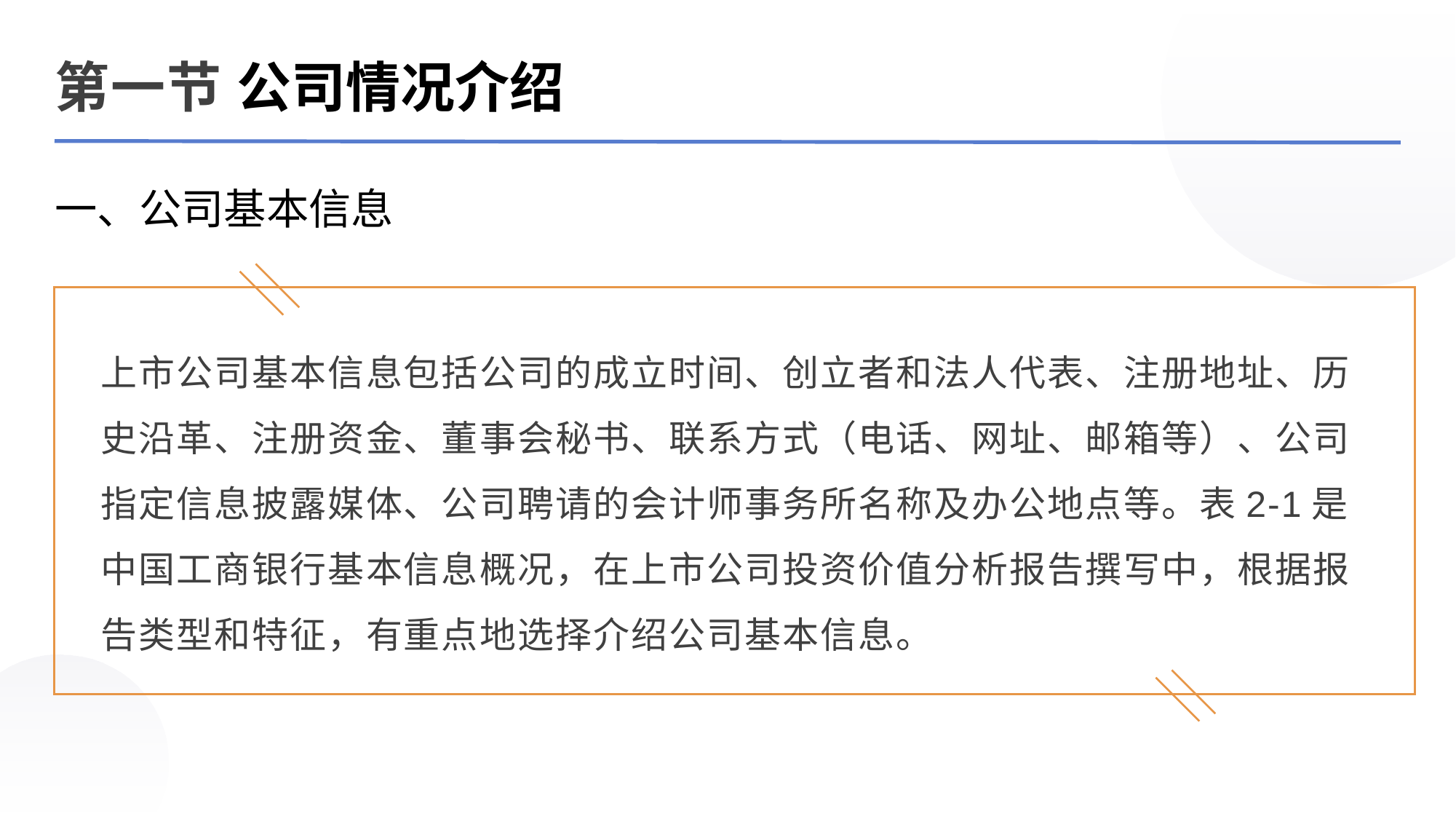

第一节 公司情况介绍
一、公司基本信息
上市公司基本信息包括公司的成立时间、创立者和法人代表、注册地址、历史沿革、注册资金、董事会秘书、联系方式（电话、网址、邮箱等）、公司指定信息披露媒体、公司聘请的会计师事务所名称及办公地点等。表2-1是中国工商银行基本信息概况，在上市公司投资价值分析报告撰写中，根据报告类型和特征，有重点地选择介绍公司基本信息。

4